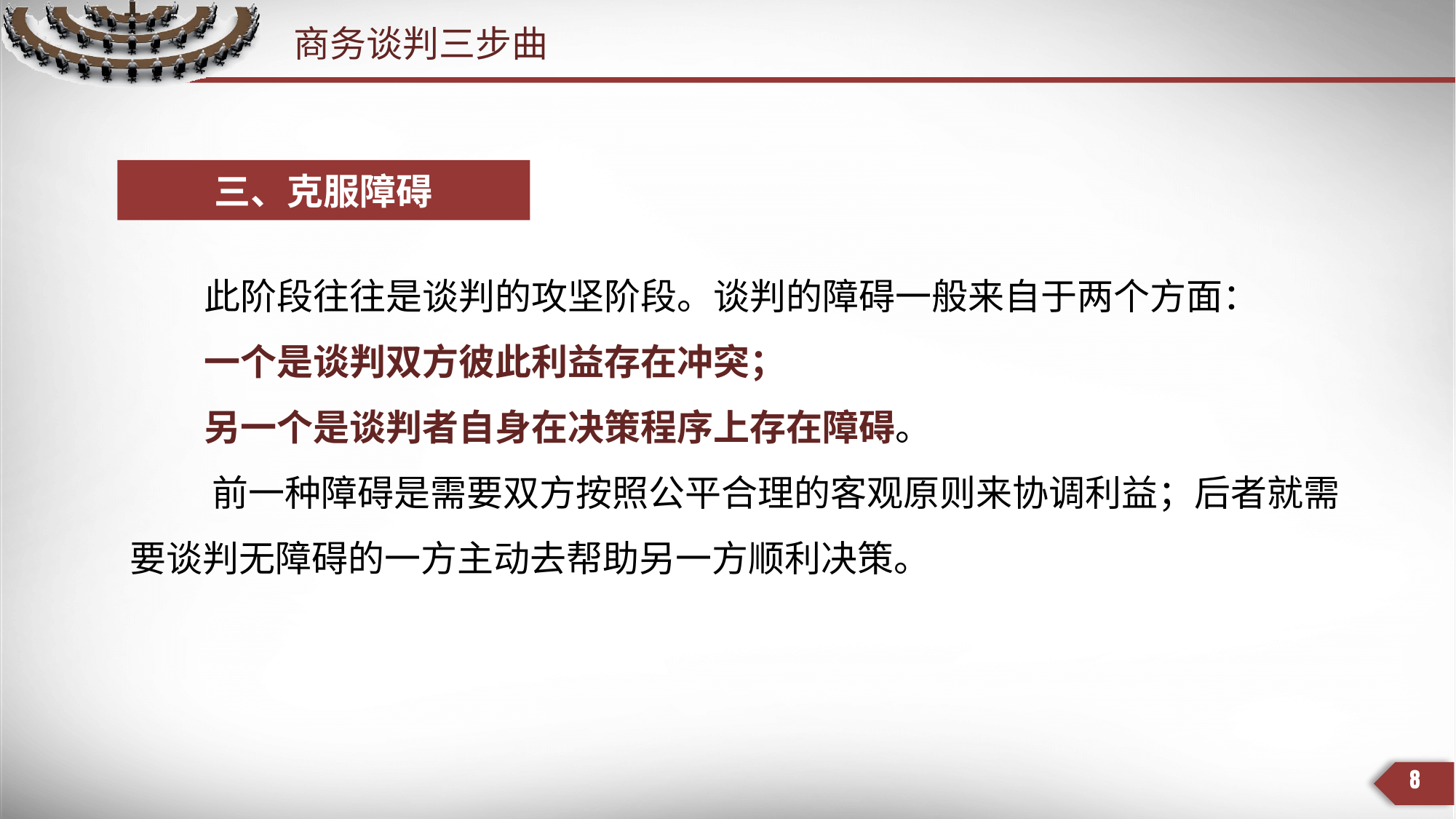

商务谈判三步曲
三、克服障碍
        此阶段往往是谈判的攻坚阶段。谈判的障碍一般来自于两个方面：
        一个是谈判双方彼此利益存在冲突；
        另一个是谈判者自身在决策程序上存在障碍。
         前一种障碍是需要双方按照公平合理的客观原则来协调利益；后者就需要谈判无障碍的一方主动去帮助另一方顺利决策。
8